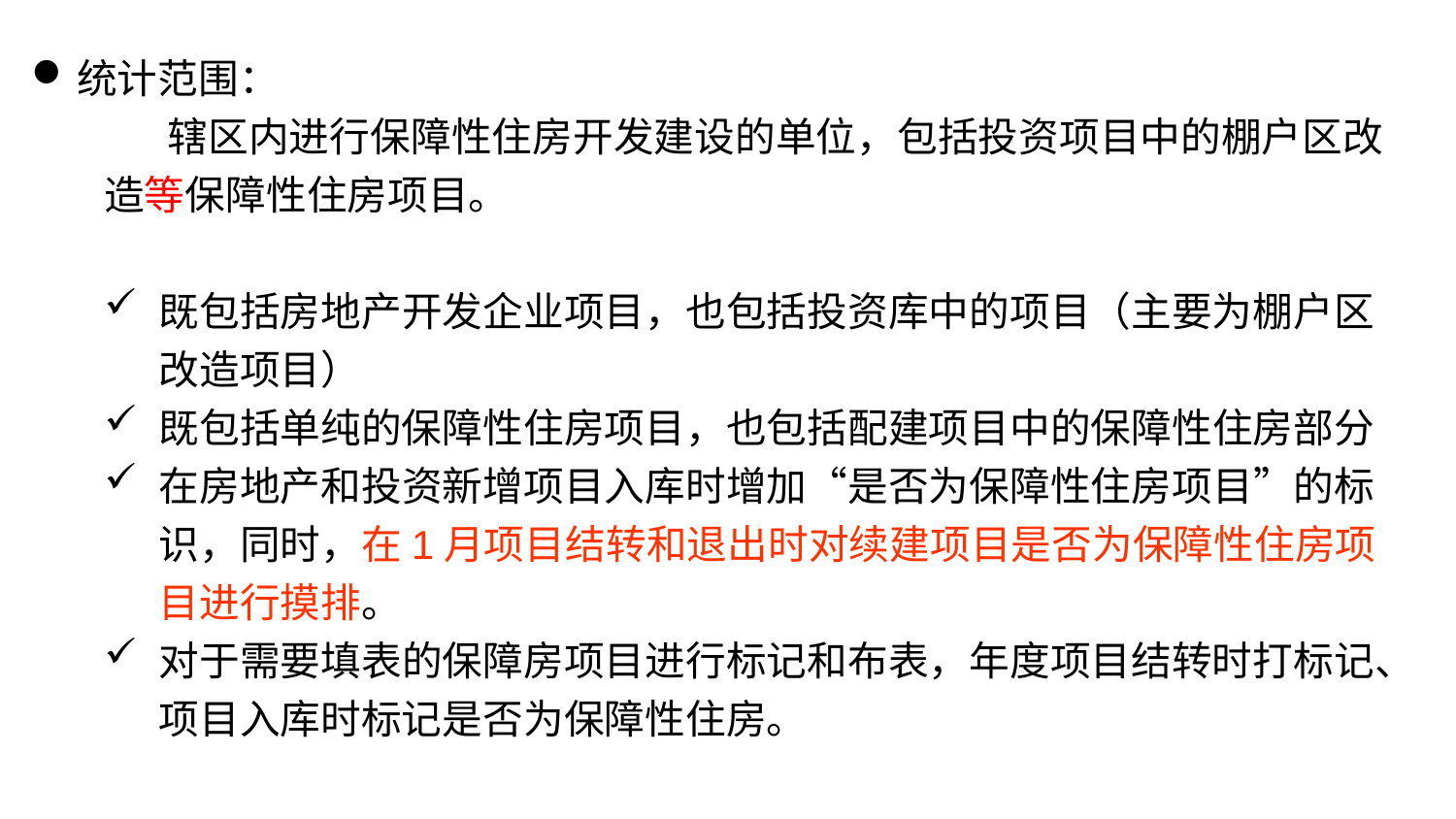

统计范围：
      辖区内进行保障性住房开发建设的单位，包括投资项目中的棚户区改造等保障性住房项目。

既包括房地产开发企业项目，也包括投资库中的项目（主要为棚户区改造项目）
既包括单纯的保障性住房项目，也包括配建项目中的保障性住房部分
在房地产和投资新增项目入库时增加“是否为保障性住房项目”的标识，同时，在1月项目结转和退出时对续建项目是否为保障性住房项目进行摸排。
对于需要填表的保障房项目进行标记和布表，年度项目结转时打标记、项目入库时标记是否为保障性住房。